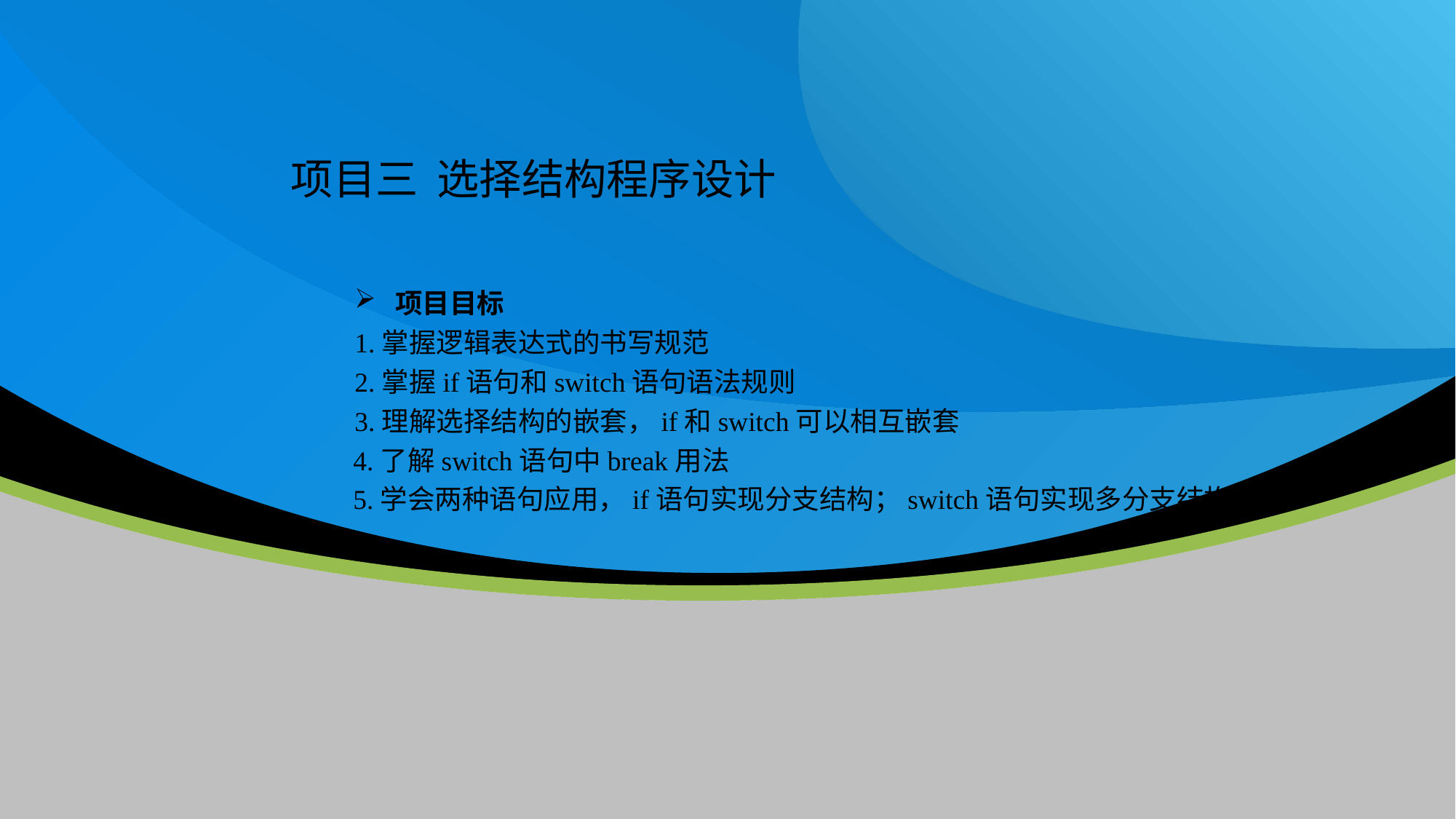

项目三  选择结构程序设计
  项目目标
1.掌握逻辑表达式的书写规范
2.掌握if语句和switch语句语法规则
3.理解选择结构的嵌套，if和switch可以相互嵌套
  4.了解switch语句中break用法
  5.学会两种语句应用，if语句实现分支结构；switch语句实现多分支结构